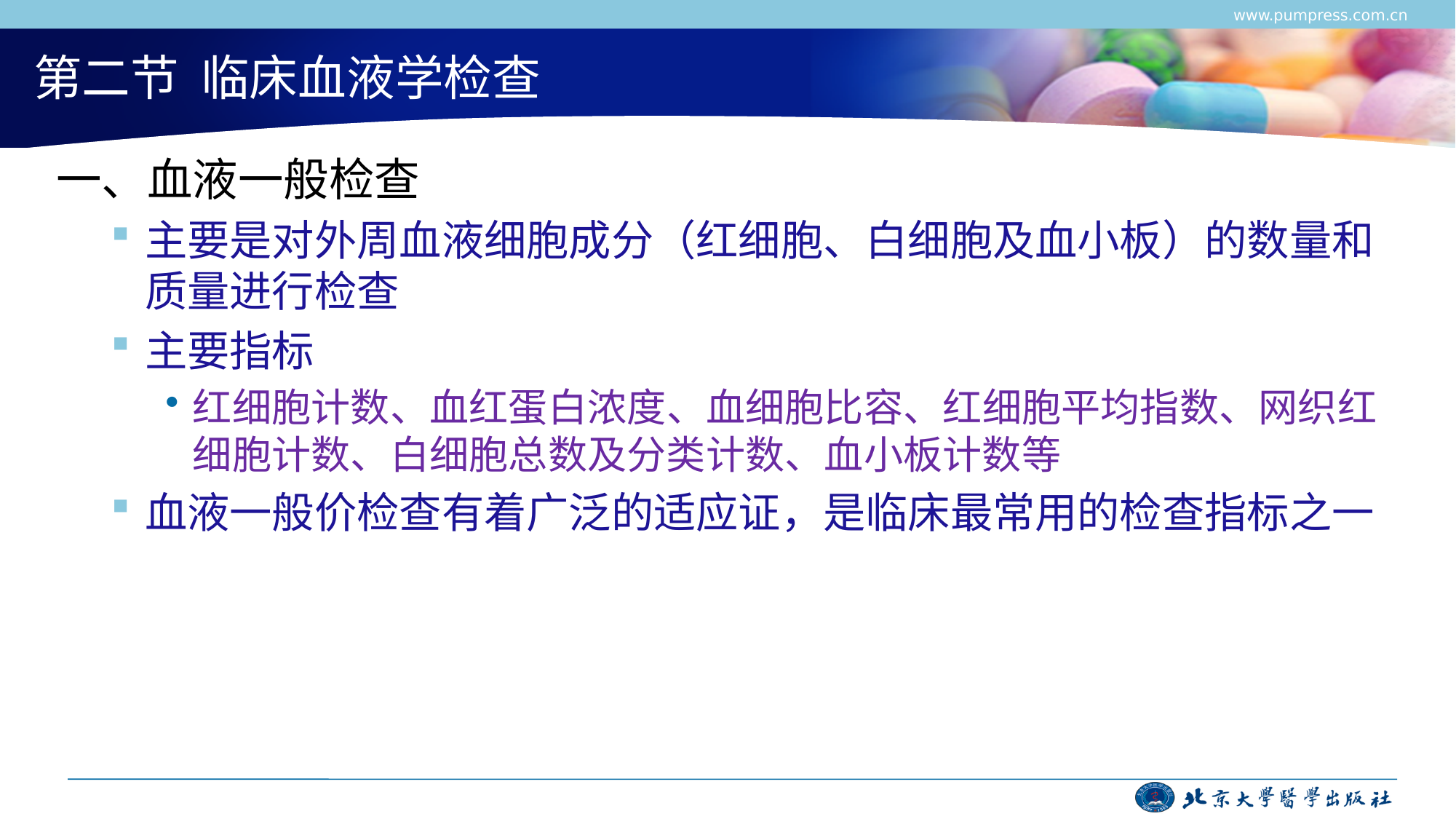

www.pumpress.com.cn
# 第二节  临床血液学检查
一、血液一般检查
主要是对外周血液细胞成分（红细胞、白细胞及血小板）的数量和质量进行检查
主要指标
红细胞计数、血红蛋白浓度、血细胞比容、红细胞平均指数、网织红细胞计数、白细胞总数及分类计数、血小板计数等
血液一般价检查有着广泛的适应证，是临床最常用的检查指标之一